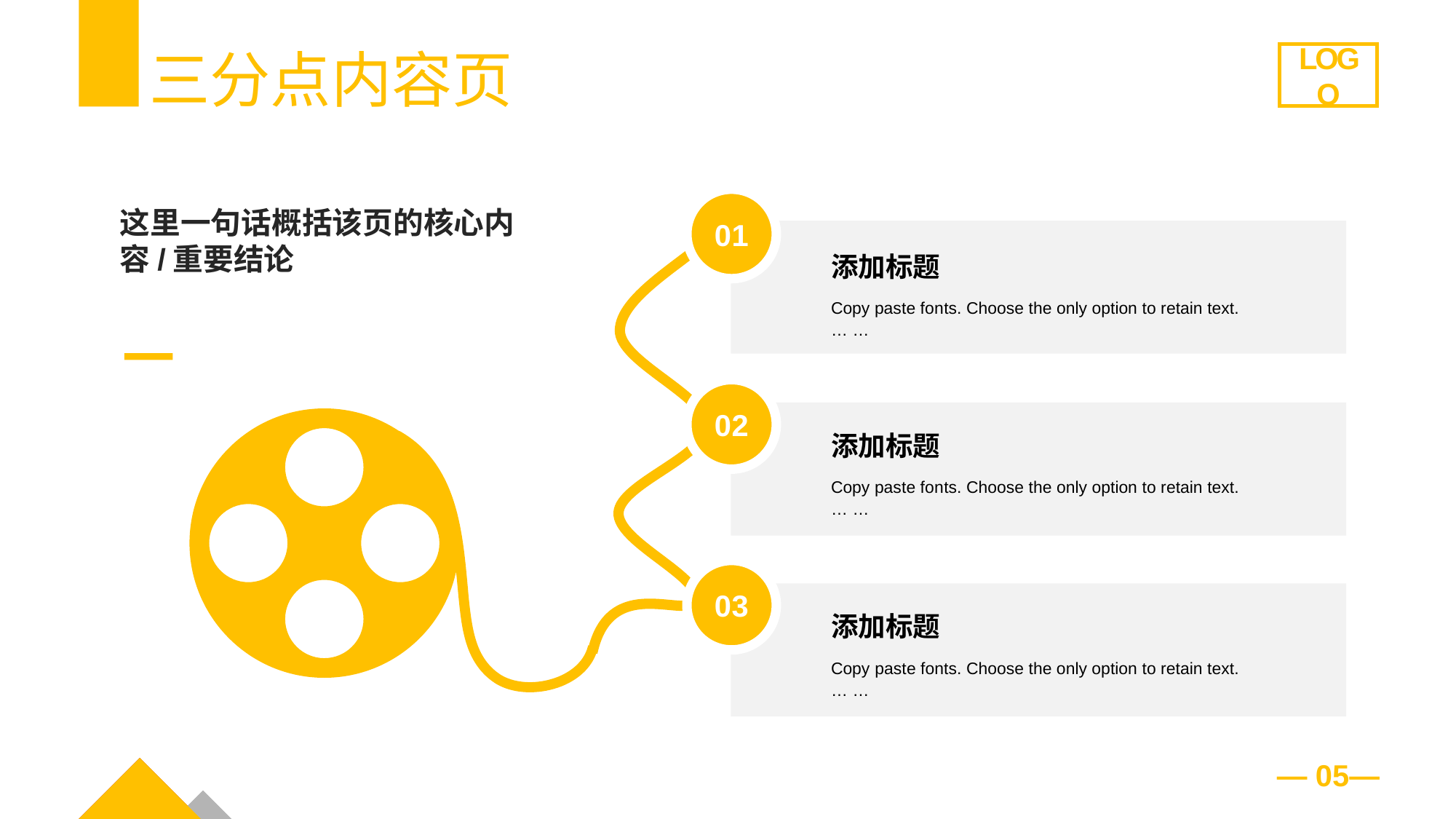

三分点内容页
LOGO
0 1

添加标题
Copy paste fon ts. Choose the only option to retain text.
… …
这里一句话概括该页的核心内容/重要结论

0 2

添加标题
Copy paste fon ts. Choose the only option to retain text.
… …
0 3

添加标题
Copy  paste fonts. Choose the only option to retain text.
… …
— 05—